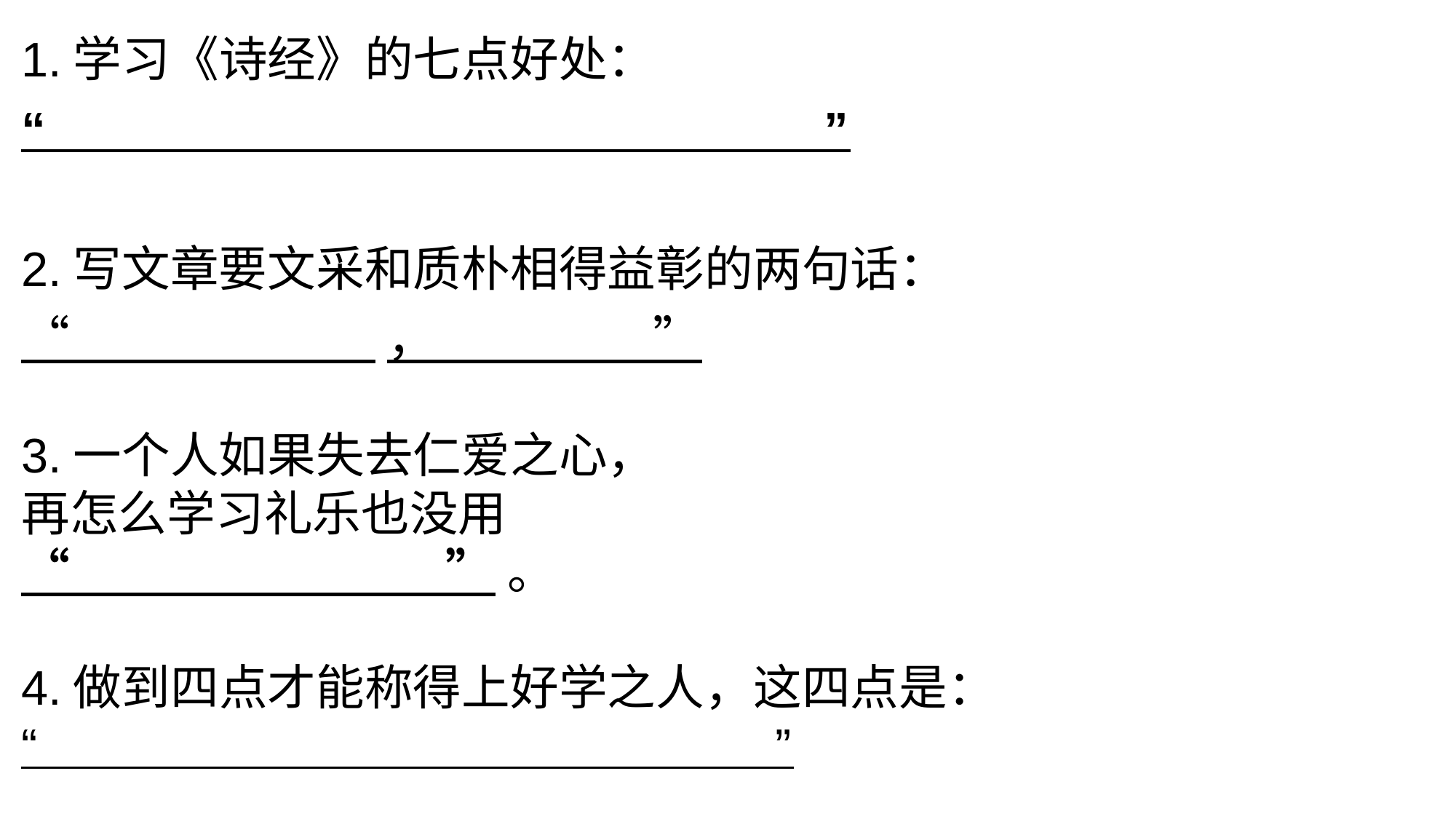

1.学习《诗经》的七点好处：
“                                                          ”

2.写文章要文采和质朴相得益彰的两句话：
“                            ，                    ”

3.一个人如果失去仁爱之心，
再怎么学习礼乐也没用
“                                  ”。

4.做到四点才能称得上好学之人，这四点是：
“                                                       ”